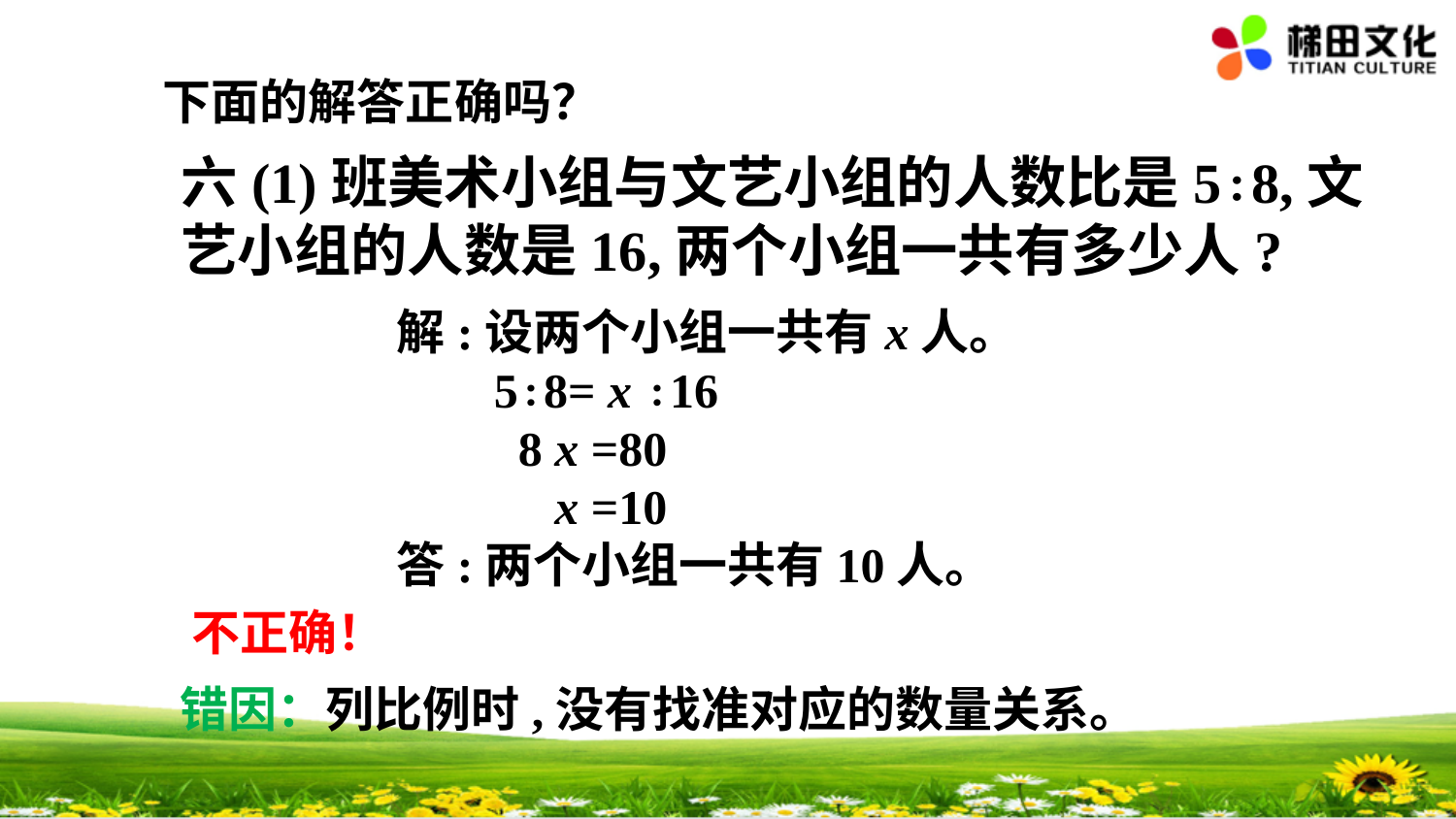

下面的解答正确吗？
六(1)班美术小组与文艺小组的人数比是5∶8,文艺小组的人数是16,两个小组一共有多少人?
解:设两个小组一共有x人。
        5∶8= x ∶16
          8 x =80
	 x =10
答:两个小组一共有10人。
不正确！
错因：列比例时,没有找准对应的数量关系。